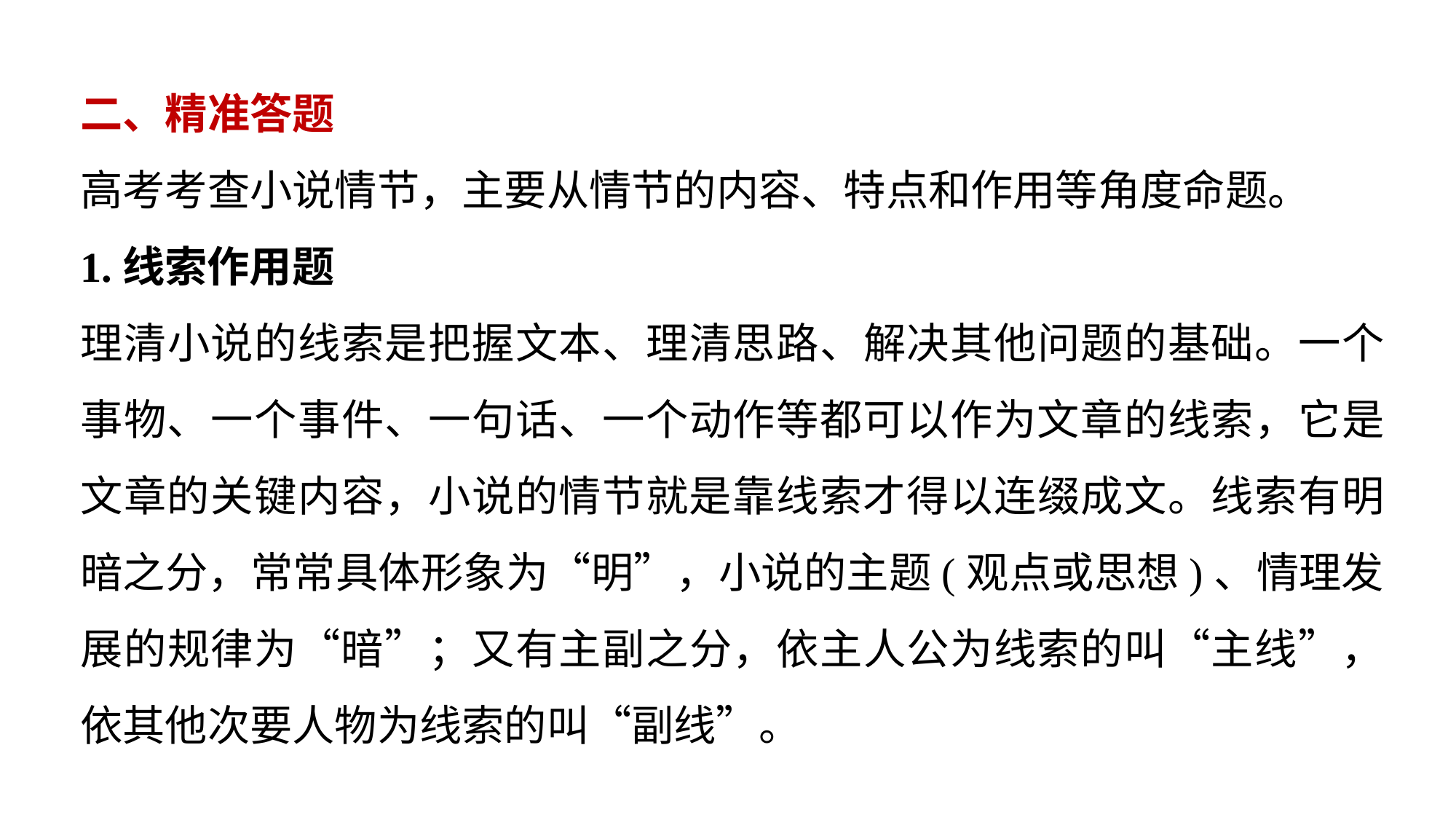

二、精准答题
高考考查小说情节，主要从情节的内容、特点和作用等角度命题。
1.线索作用题
理清小说的线索是把握文本、理清思路、解决其他问题的基础。一个事物、一个事件、一句话、一个动作等都可以作为文章的线索，它是文章的关键内容，小说的情节就是靠线索才得以连缀成文。线索有明暗之分，常常具体形象为“明”，小说的主题(观点或思想)、情理发展的规律为“暗”；又有主副之分，依主人公为线索的叫“主线”，依其他次要人物为线索的叫“副线”。